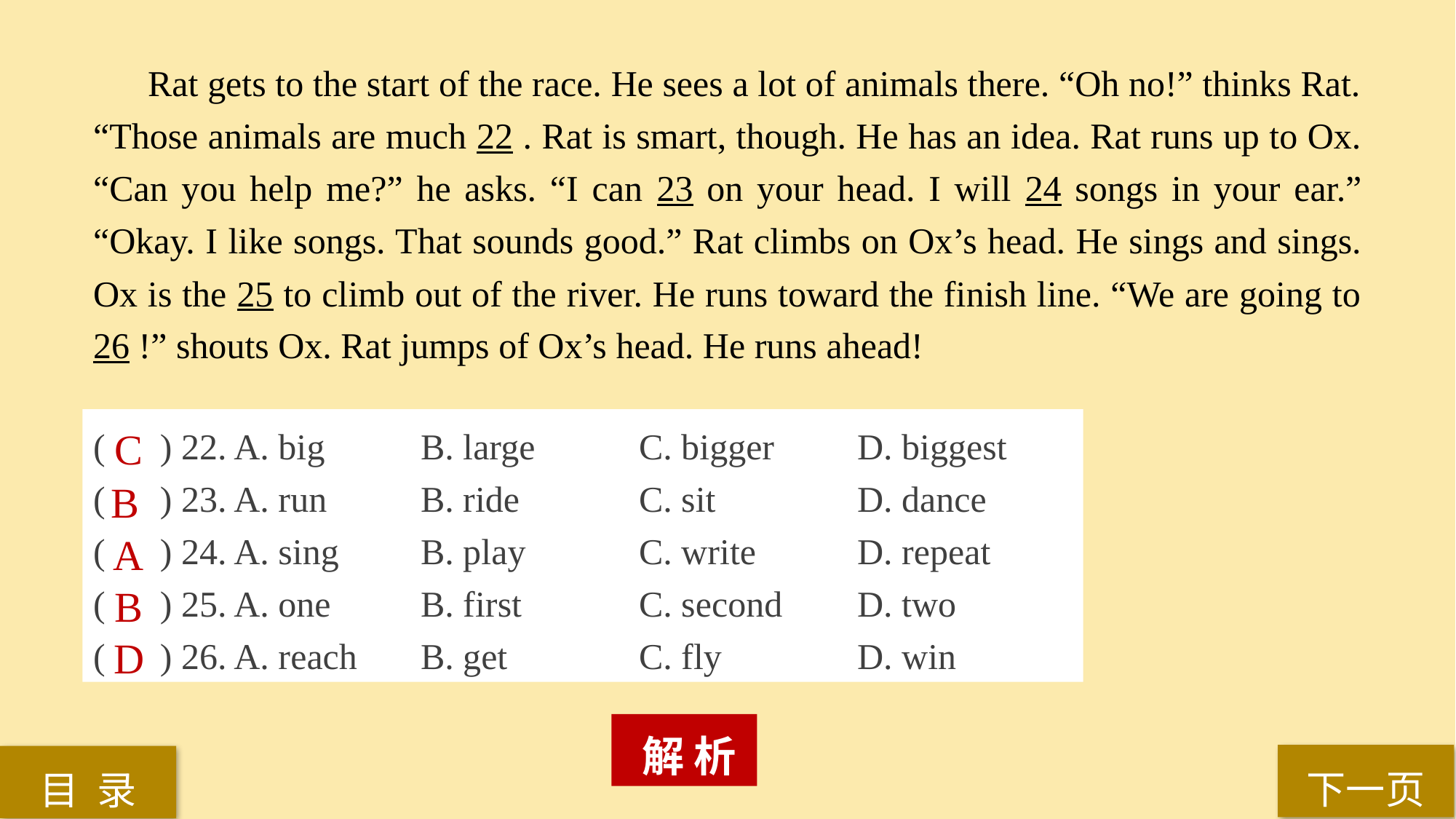

Rat gets to the start of the race. He sees a lot of animals there. “Oh no!” thinks Rat. “Those animals are much 22 . Rat is smart, though. He has an idea. Rat runs up to Ox. “Can you help me?” he asks. “I can 23 on your head. I will 24 songs in your ear.” “Okay. I like songs. That sounds good.” Rat climbs on Ox’s head. He sings and sings. Ox is the 25 to climb out of the river. He runs toward the finish line. “We are going to 26 !” shouts Ox. Rat jumps of Ox’s head. He runs ahead!
(      ) 22. A. big 	B. large 	C. bigger 	D. biggest
(      ) 23. A. run 	B. ride 		C. sit 		D. dance
(      ) 24. A. sing 	B. play 	C. write 	D. repeat
(      ) 25. A. one 	B. first 	C. second 	D. two
(      ) 26. A. reach 	B. get 		C. fly 		D. win
C
B
A
B
D
 解 析